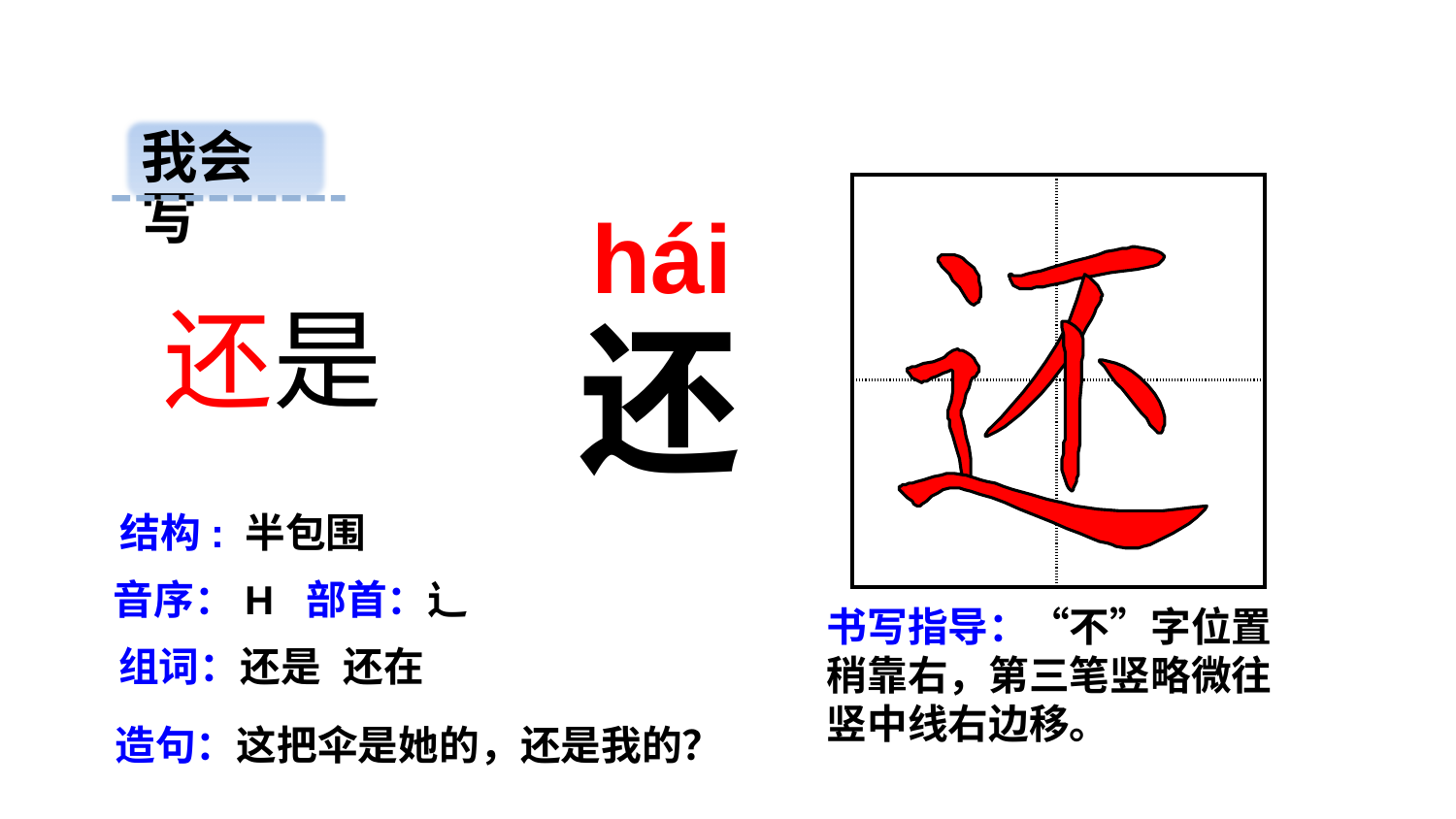

我会写

|  |  |
| --- | --- |
|  |  |
  hái

还是
还

结构: 半包围
音序：H  部首：辶

书写指导：“不”字位置稍靠右，第三笔竖略微往竖中线右边移。
组词：还是  还在
造句：这把伞是她的，还是我的？